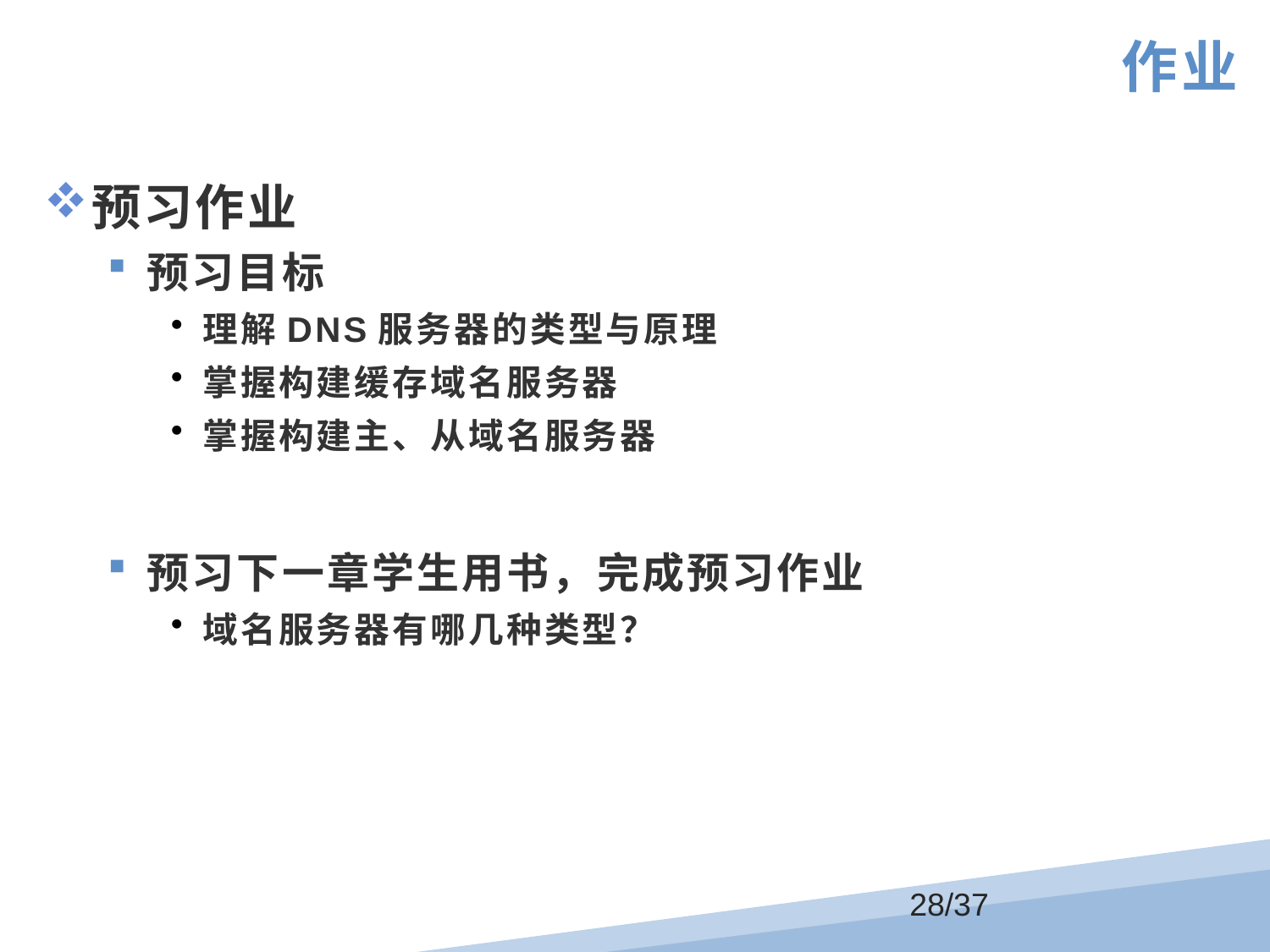

作业
预习作业
预习目标
理解DNS服务器的类型与原理
掌握构建缓存域名服务器
掌握构建主、从域名服务器

预习下一章学生用书，完成预习作业
域名服务器有哪几种类型？

28/37